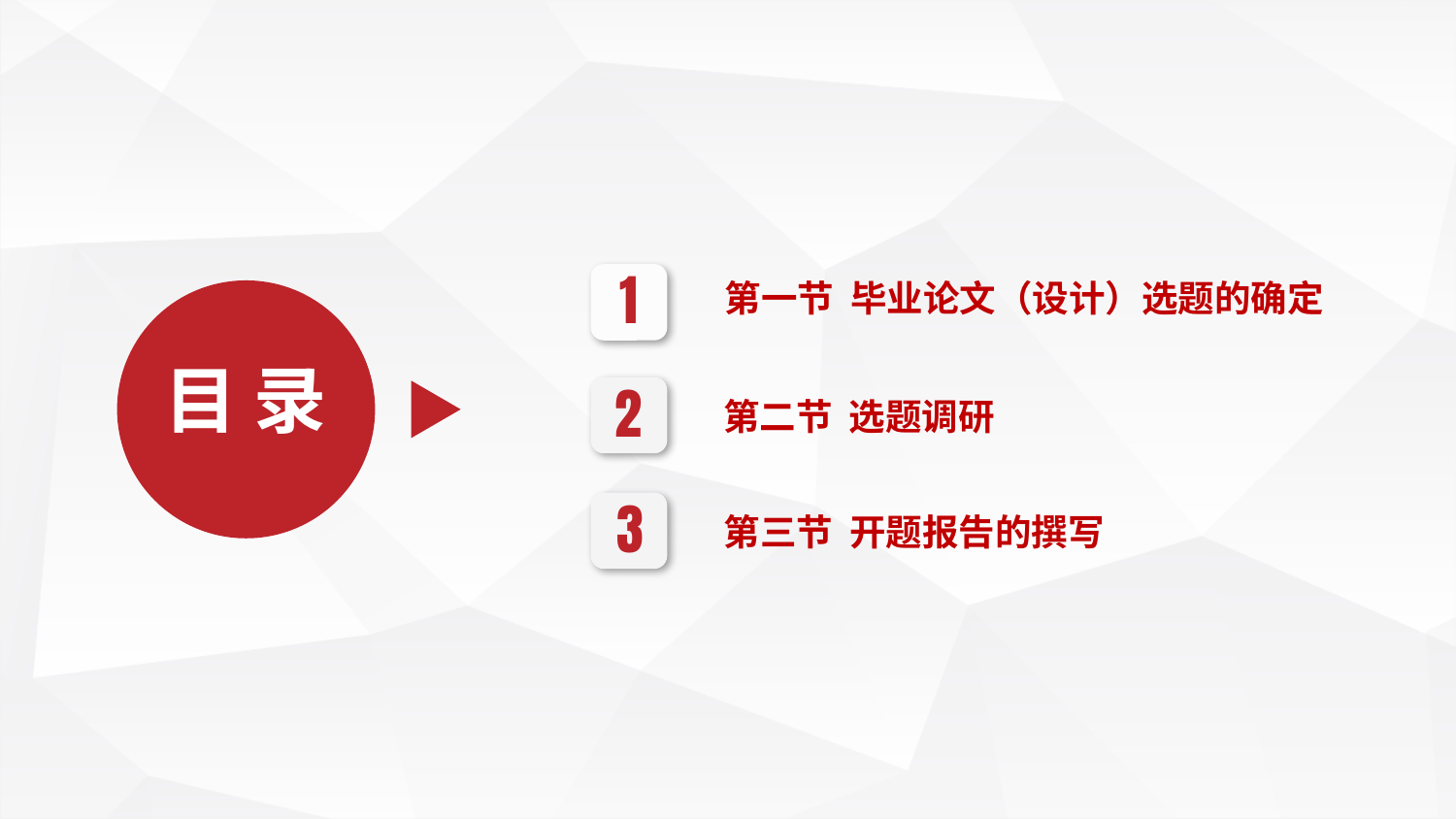

1

第一节  毕业论文（设计）选题的确定

目 录
2

第二节  选题调研
3

第三节  开题报告的撰写